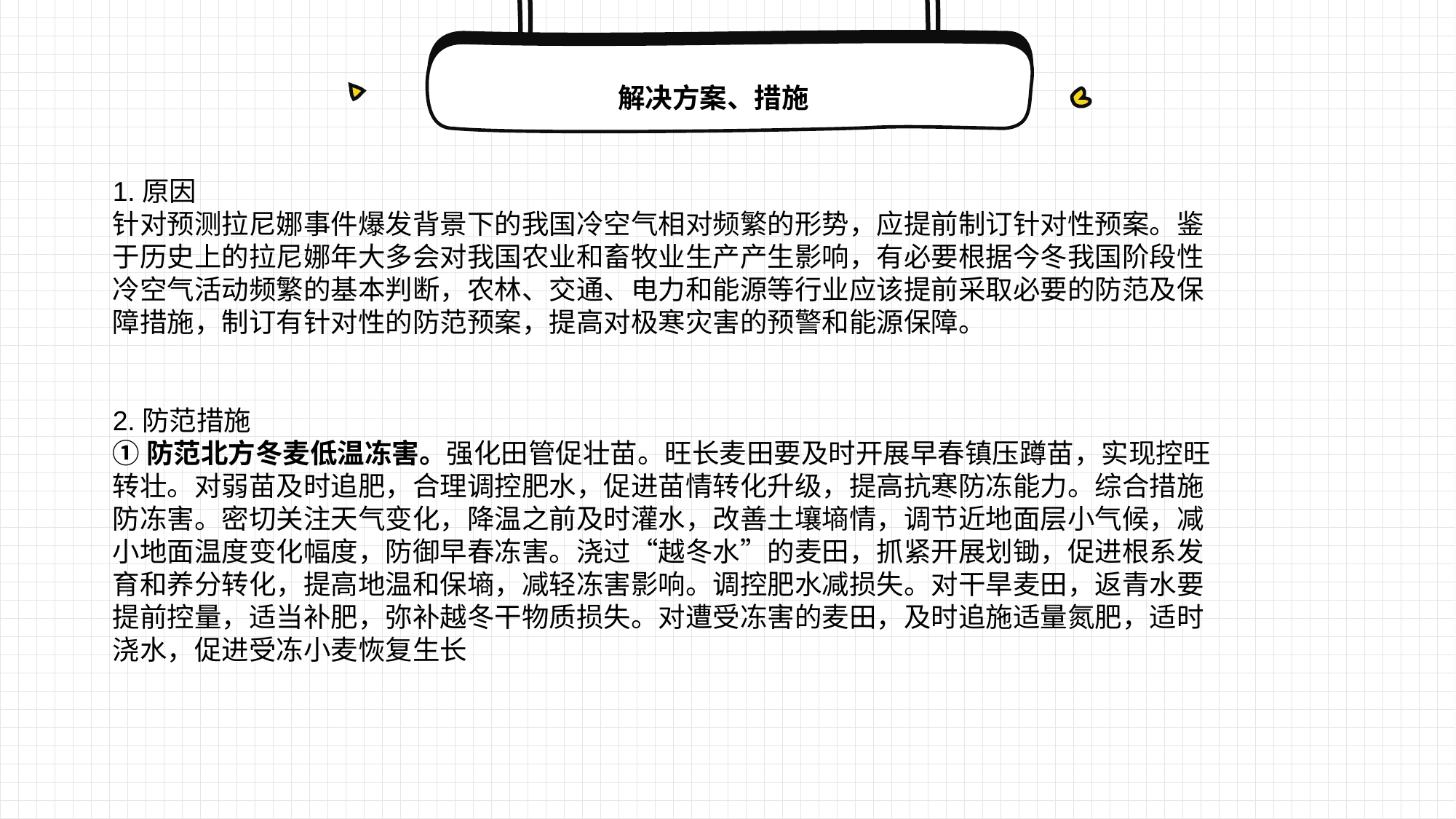

解决方案、措施
1.原因
针对预测拉尼娜事件爆发背景下的我国冷空气相对频繁的形势，应提前制订针对性预案。鉴于历史上的拉尼娜年大多会对我国农业和畜牧业生产产生影响，有必要根据今冬我国阶段性冷空气活动频繁的基本判断，农林、交通、电力和能源等行业应该提前采取必要的防范及保障措施，制订有针对性的防范预案，提高对极寒灾害的预警和能源保障。

2.防范措施
①防范北方冬麦低温冻害。强化田管促壮苗。旺长麦田要及时开展早春镇压蹲苗，实现控旺转壮。对弱苗及时追肥，合理调控肥水，促进苗情转化升级，提高抗寒防冻能力。综合措施防冻害。密切关注天气变化，降温之前及时灌水，改善土壤墒情，调节近地面层小气候，减小地面温度变化幅度，防御早春冻害。浇过“越冬水”的麦田，抓紧开展划锄，促进根系发育和养分转化，提高地温和保墒，减轻冻害影响。调控肥水减损失。对干旱麦田，返青水要提前控量，适当补肥，弥补越冬干物质损失。对遭受冻害的麦田，及时追施适量氮肥，适时浇水，促进受冻小麦恢复生长